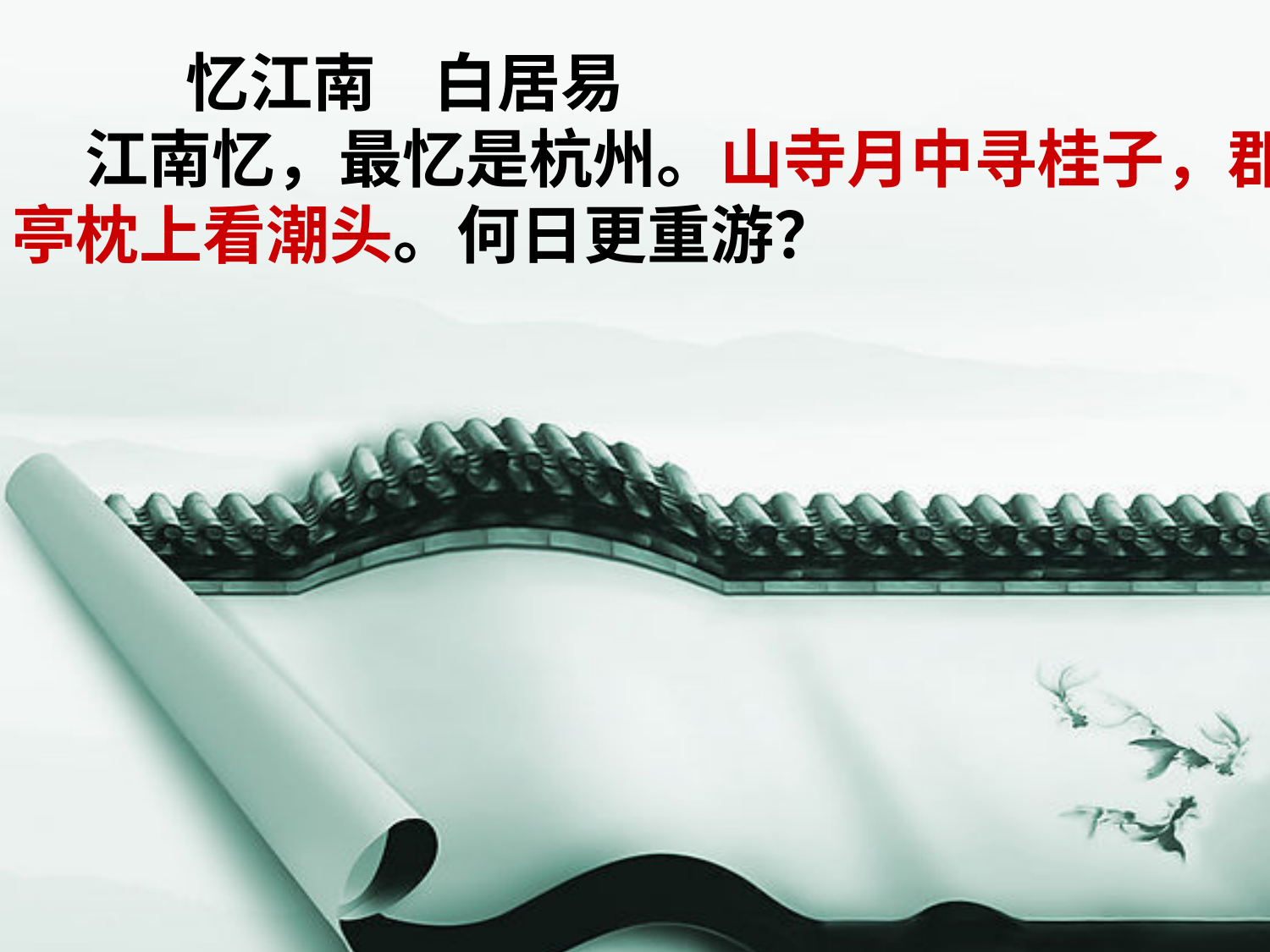

忆江南    白居易
    江南忆，最忆是杭州。山寺月中寻桂子，郡亭枕上看潮头。何日更重游？